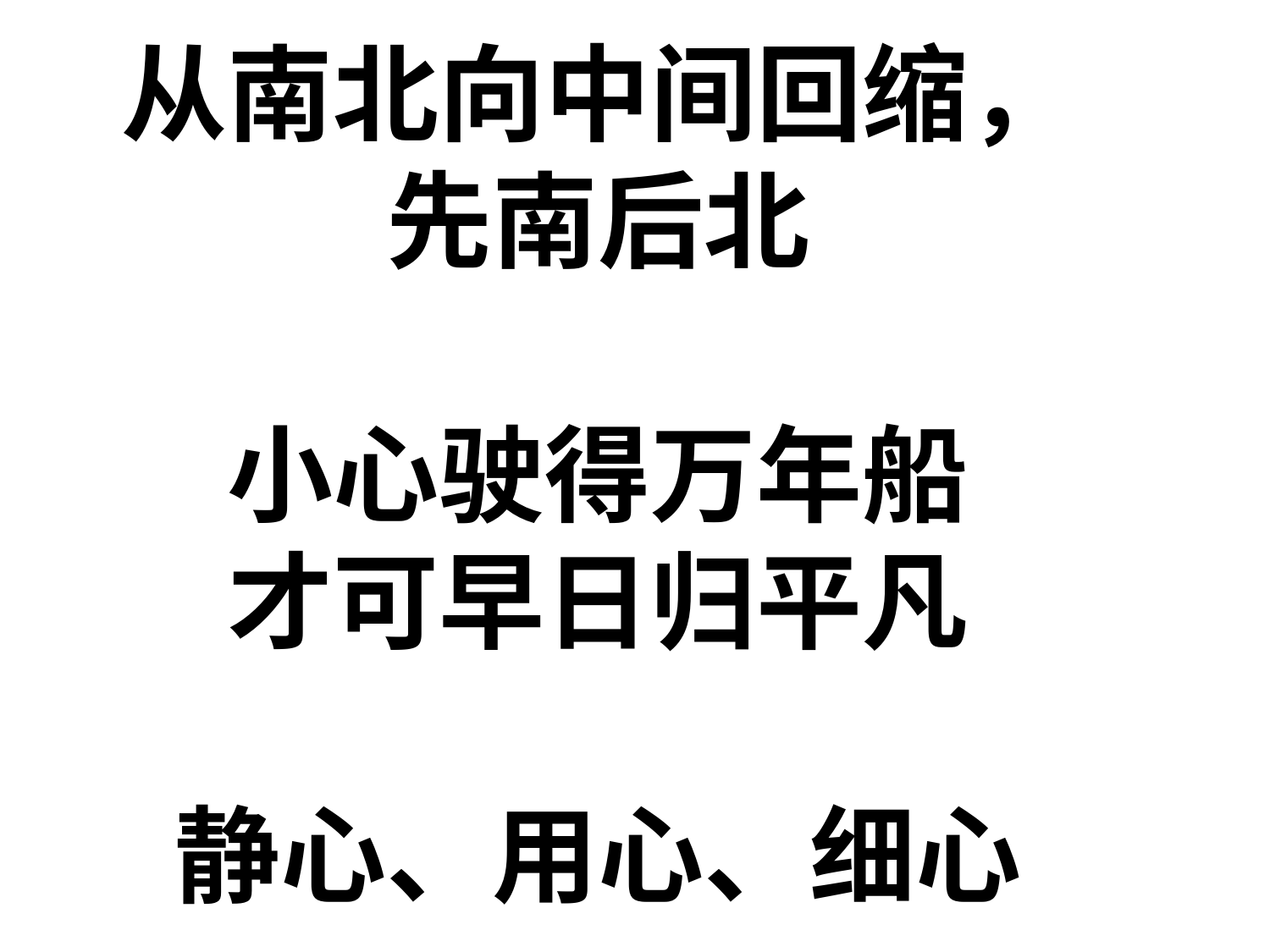

从南北向中间回缩，先南后北

小心驶得万年船
才可早日归平凡

静心、用心、细心